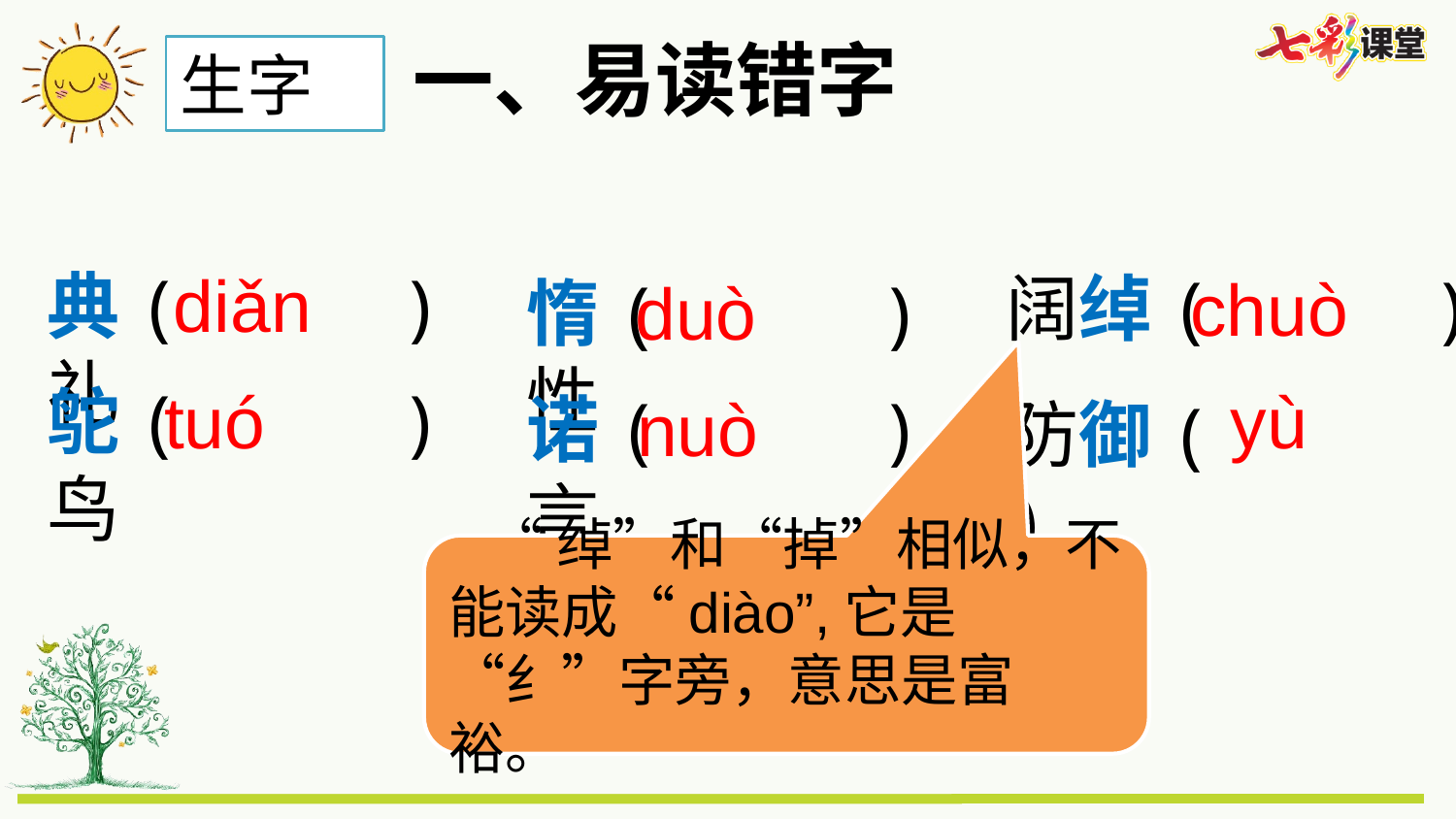

一、易读错字
生字
diǎn
典(     )礼
阔绰(     )
chuò
惰(     )性
duò
yù
鸵(     )鸟
tuó
nuò
诺(     )言
防御(     )
   “绰”和“掉”相似，不能读成“diào”,它是“纟”字旁，意思是富裕。